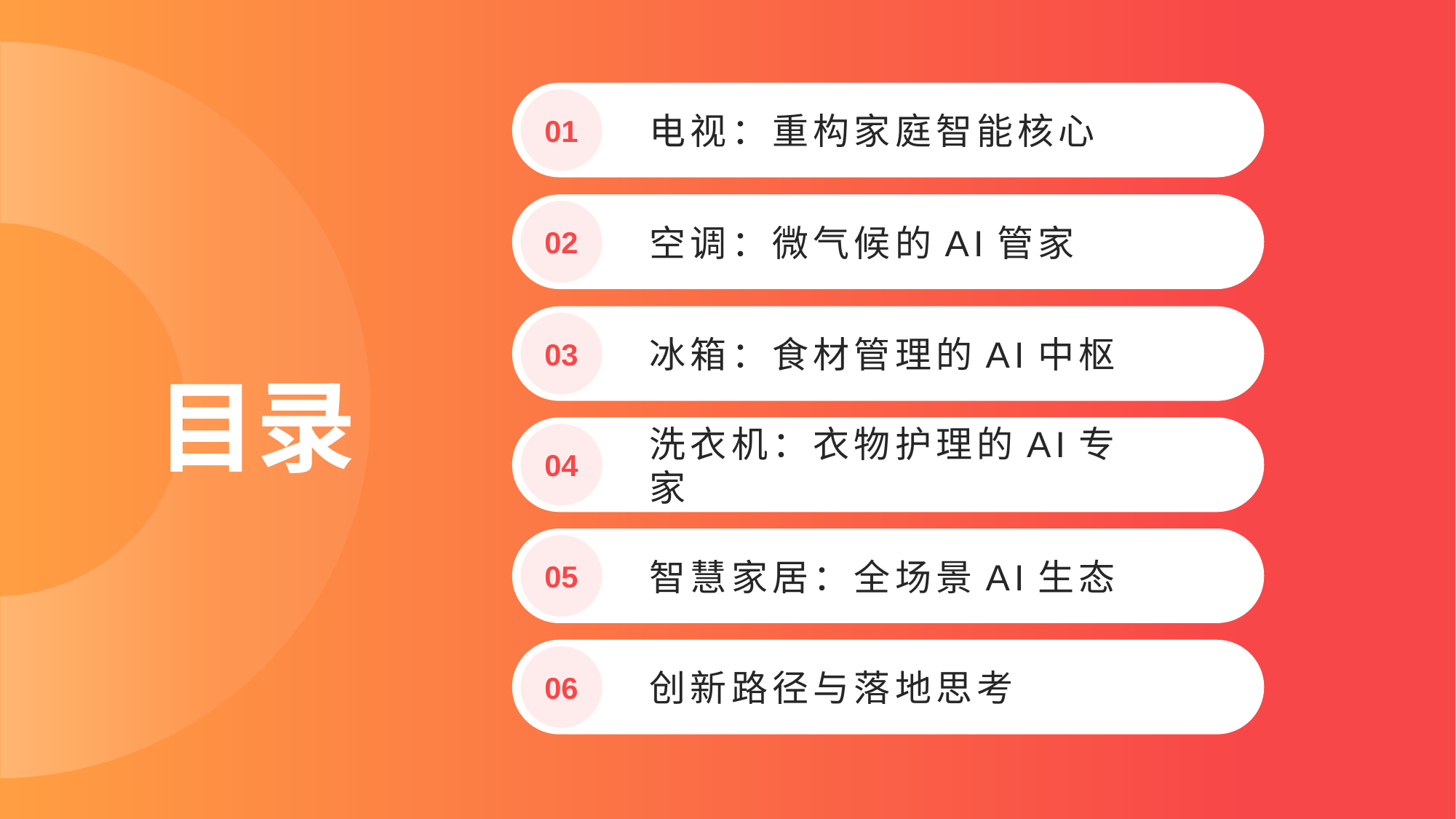

01
电视：重构家庭智能核心

02
空调：微气候的AI管家

03
冰箱：食材管理的AI中枢
# 目录

04
洗衣机：衣物护理的AI专家

05
智慧家居：全场景AI生态

06
创新路径与落地思考